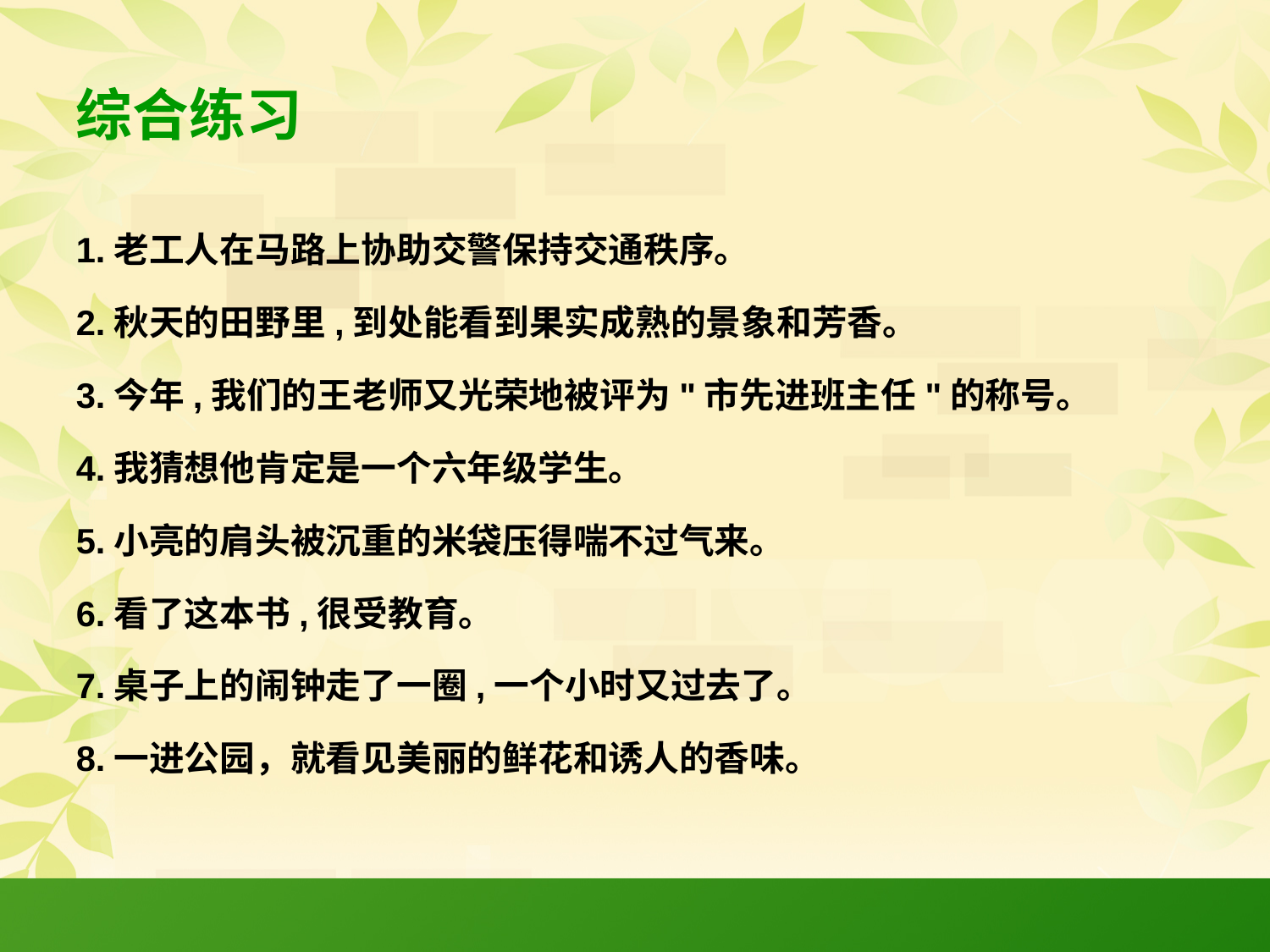

# 综合练习
1.老工人在马路上协助交警保持交通秩序。
2.秋天的田野里,到处能看到果实成熟的景象和芳香。
3.今年,我们的王老师又光荣地被评为"市先进班主任"的称号。
4.我猜想他肯定是一个六年级学生。
5.小亮的肩头被沉重的米袋压得喘不过气来。
6.看了这本书,很受教育。
7.桌子上的闹钟走了一圈,一个小时又过去了。
8.一进公园，就看见美丽的鲜花和诱人的香味。